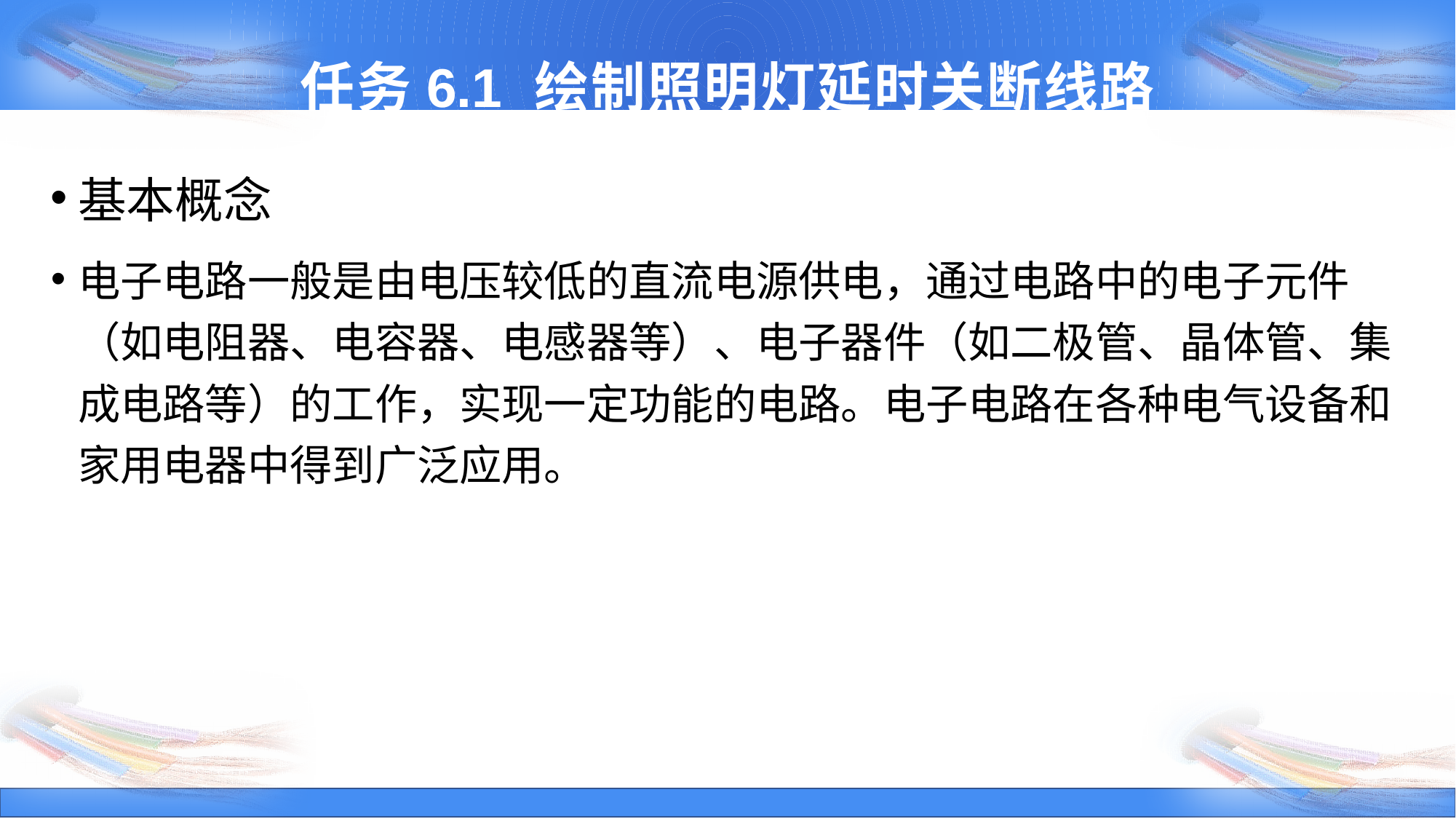

任务6.1 绘制照明灯延时关断线路图
基本概念
电子电路一般是由电压较低的直流电源供电，通过电路中的电子元件（如电阻器、电容器、电感器等）、电子器件（如二极管、晶体管、集成电路等）的工作，实现一定功能的电路。电子电路在各种电气设备和家用电器中得到广泛应用。